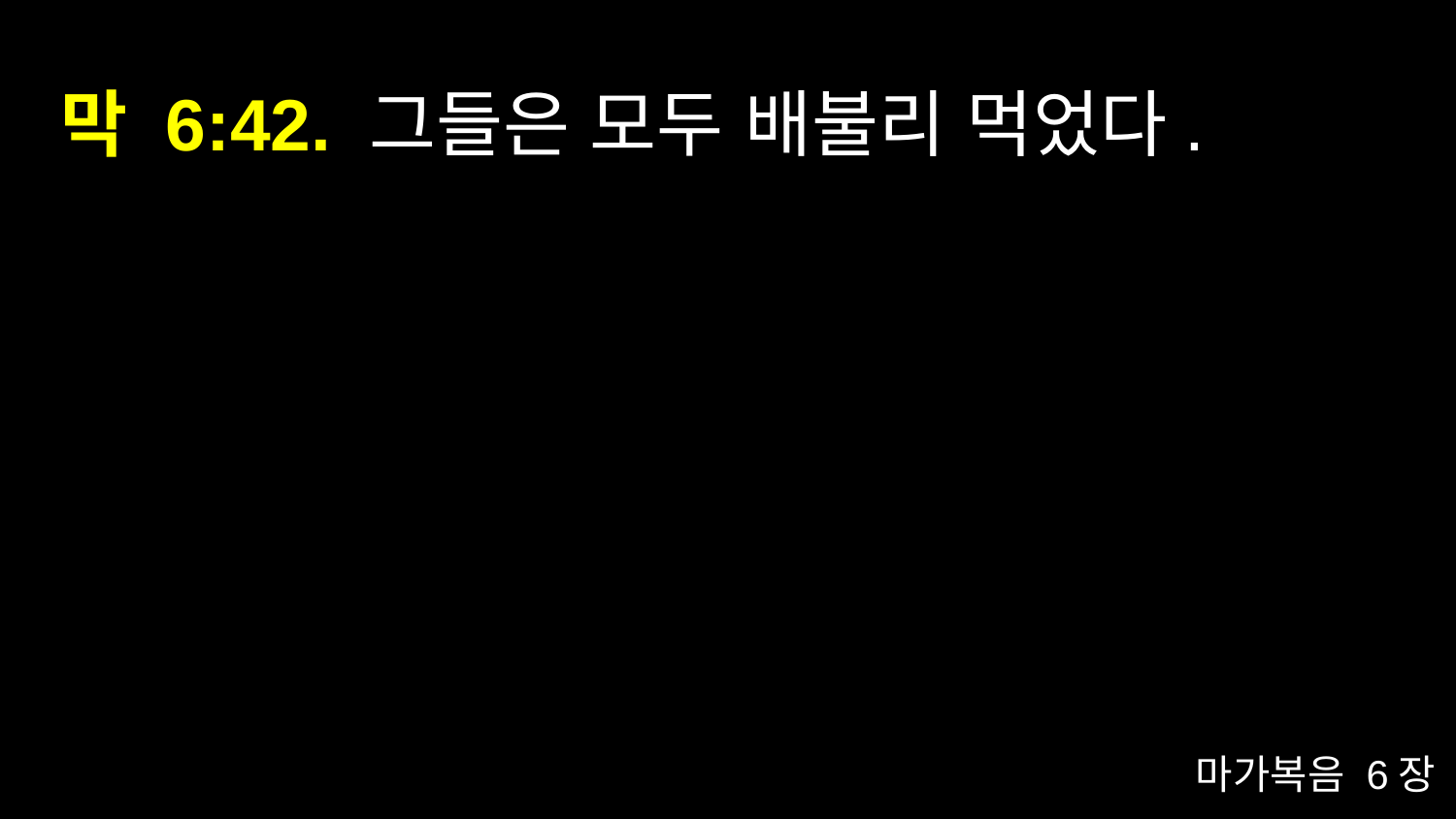

# 막 6:42. 그들은 모두 배불리 먹었다.
마가복음 6장